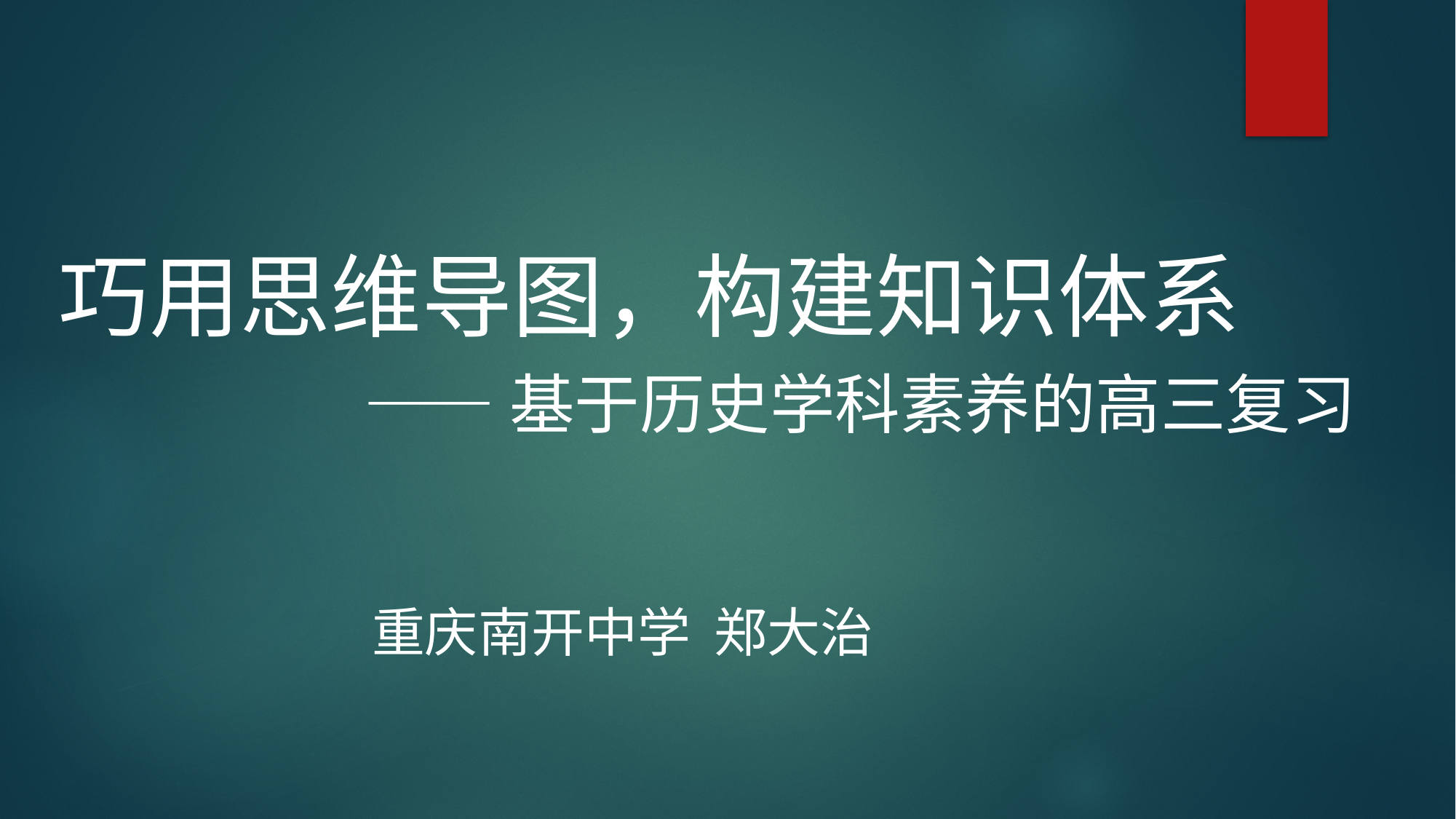

#
巧用思维导图，构建知识体系
                     ——基于历史学科素养的高三复习

                重庆南开中学  郑大治